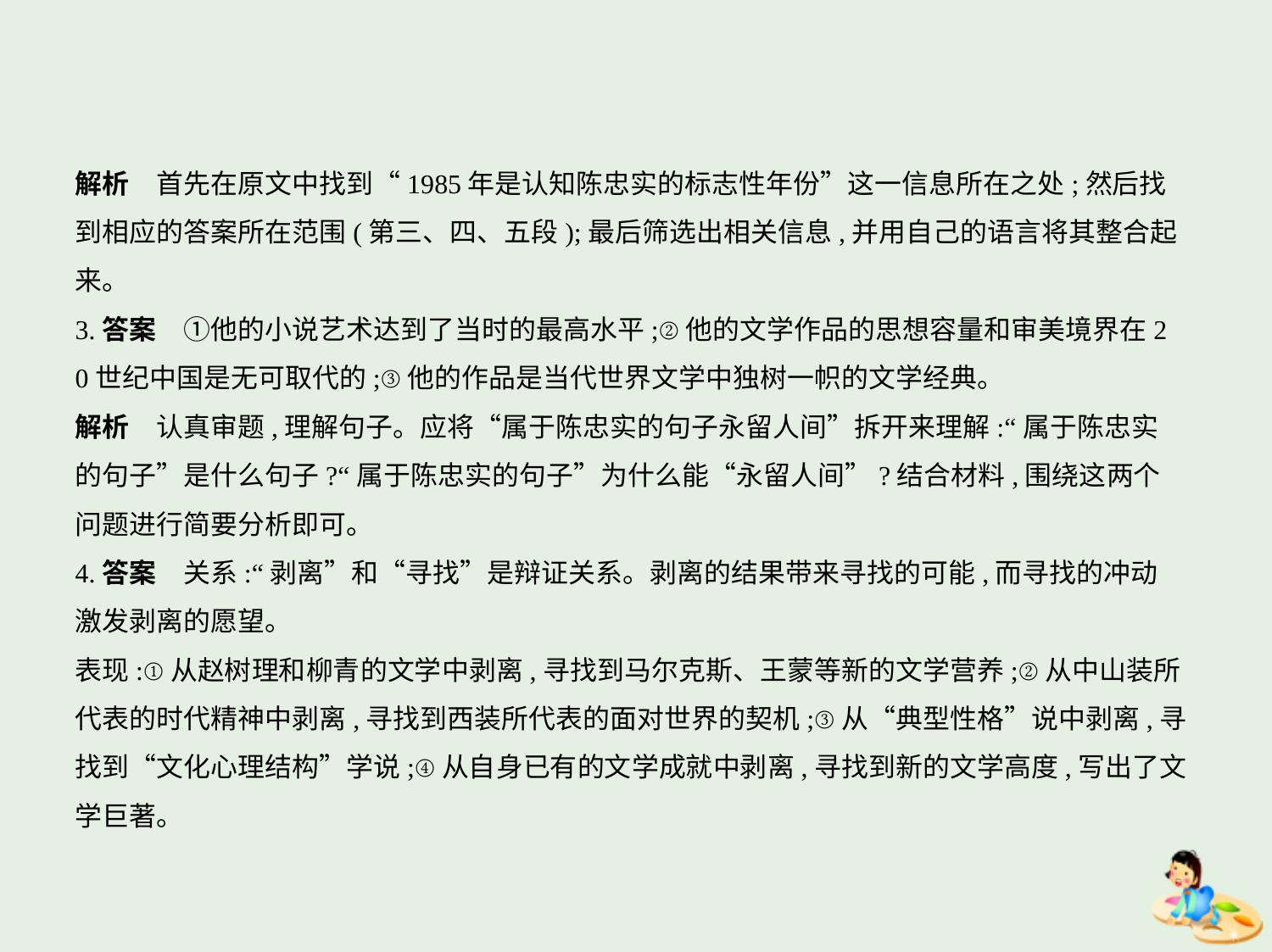

解析　首先在原文中找到“1985年是认知陈忠实的标志性年份”这一信息所在之处;然后找
到相应的答案所在范围(第三、四、五段);最后筛选出相关信息,并用自己的语言将其整合起
来。
3.答案　①他的小说艺术达到了当时的最高水平;②他的文学作品的思想容量和审美境界在2
0世纪中国是无可取代的;③他的作品是当代世界文学中独树一帜的文学经典。
解析　认真审题,理解句子。应将“属于陈忠实的句子永留人间”拆开来理解:“属于陈忠实
的句子”是什么句子?“属于陈忠实的句子”为什么能“永留人间”?结合材料,围绕这两个
问题进行简要分析即可。
4.答案　关系:“剥离”和“寻找”是辩证关系。剥离的结果带来寻找的可能,而寻找的冲动
激发剥离的愿望。
表现:①从赵树理和柳青的文学中剥离,寻找到马尔克斯、王蒙等新的文学营养;②从中山装所
代表的时代精神中剥离,寻找到西装所代表的面对世界的契机;③从“典型性格”说中剥离,寻
找到“文化心理结构”学说;④从自身已有的文学成就中剥离,寻找到新的文学高度,写出了文
学巨著。